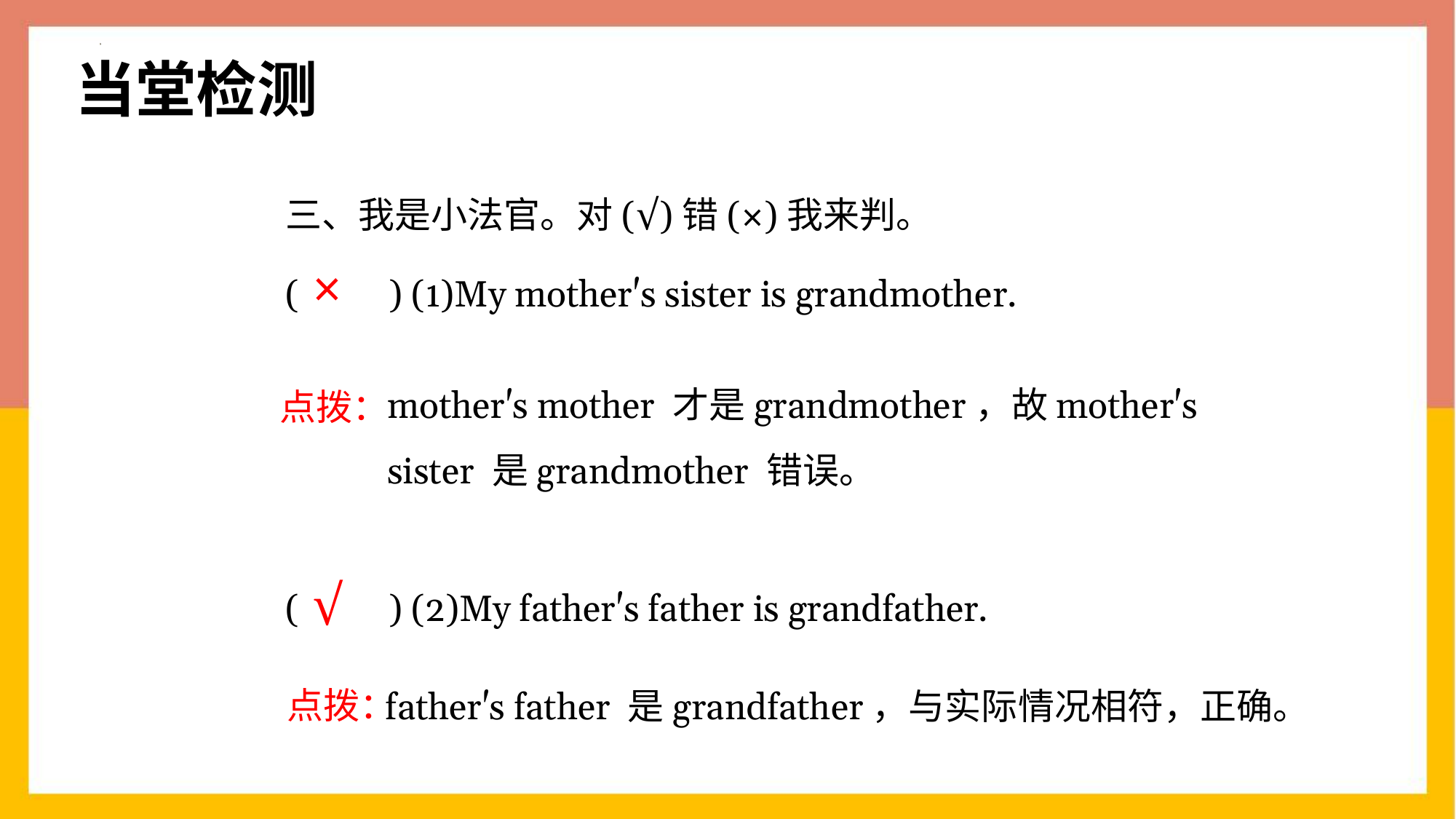

当堂检测
三、我是小法官。对(√)错(×)我来判。
(　　) (1)My mother's sister is grandmother.

(　　) (2)My father's father is grandfather.
×
mother's mother 才是grandmother，故mother's sister 是grandmother 错误。
点拨：

√
点拨：
father's father 是grandfather，与实际情况相符，正确。